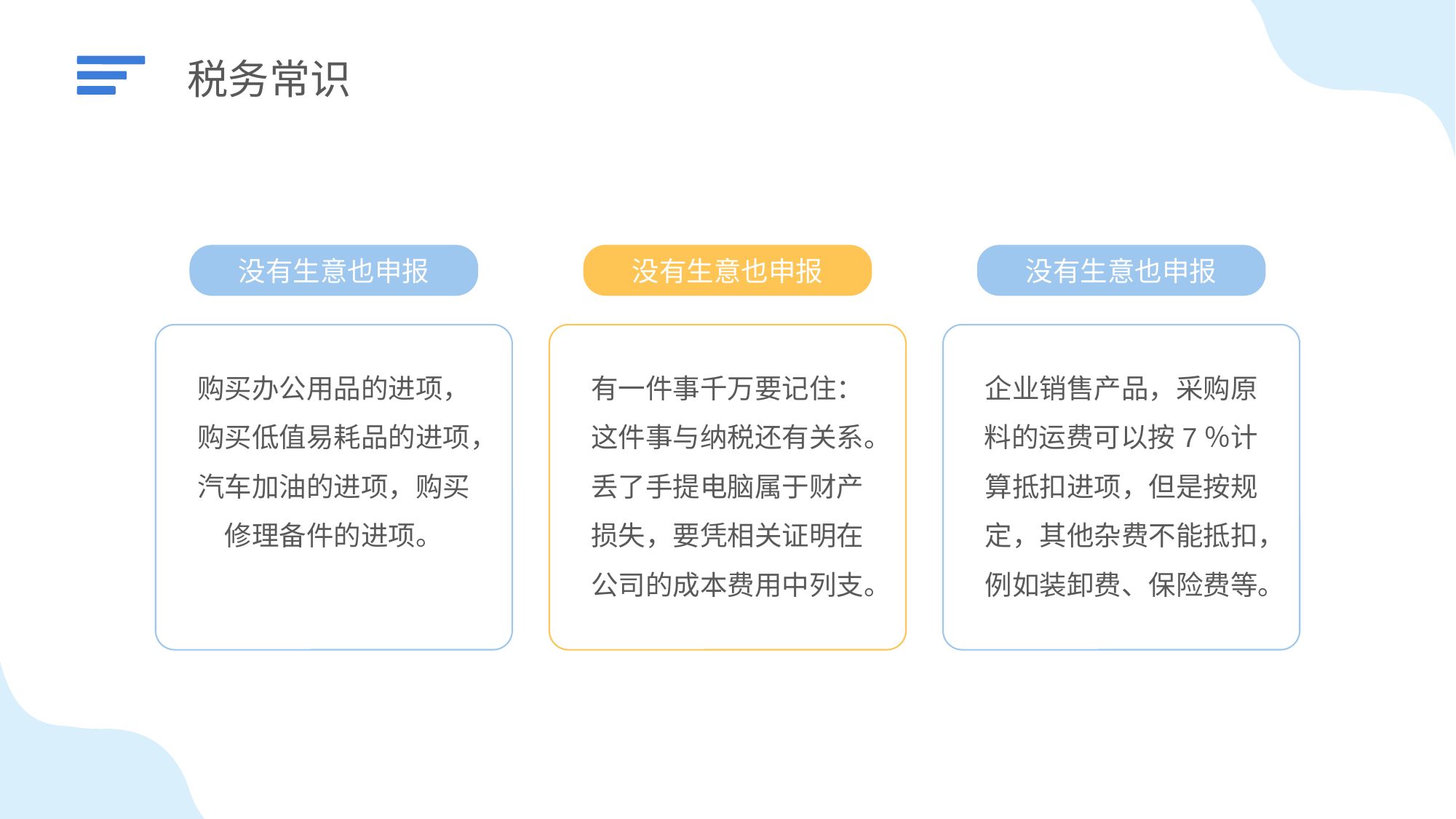

税务常识

没有生意也申报

购买办公用品的进项，购买低值易耗品的进项，汽车加油的进项，购买修理备件的进项。
没有生意也申报

有一件事千万要记住：这件事与纳税还有关系。丢了手提电脑属于财产损失，要凭相关证明在公司的成本费用中列支。
没有生意也申报

企业销售产品，采购原料的运费可以按7％计算抵扣进项，但是按规定，其他杂费不能抵扣，例如装卸费、保险费等。